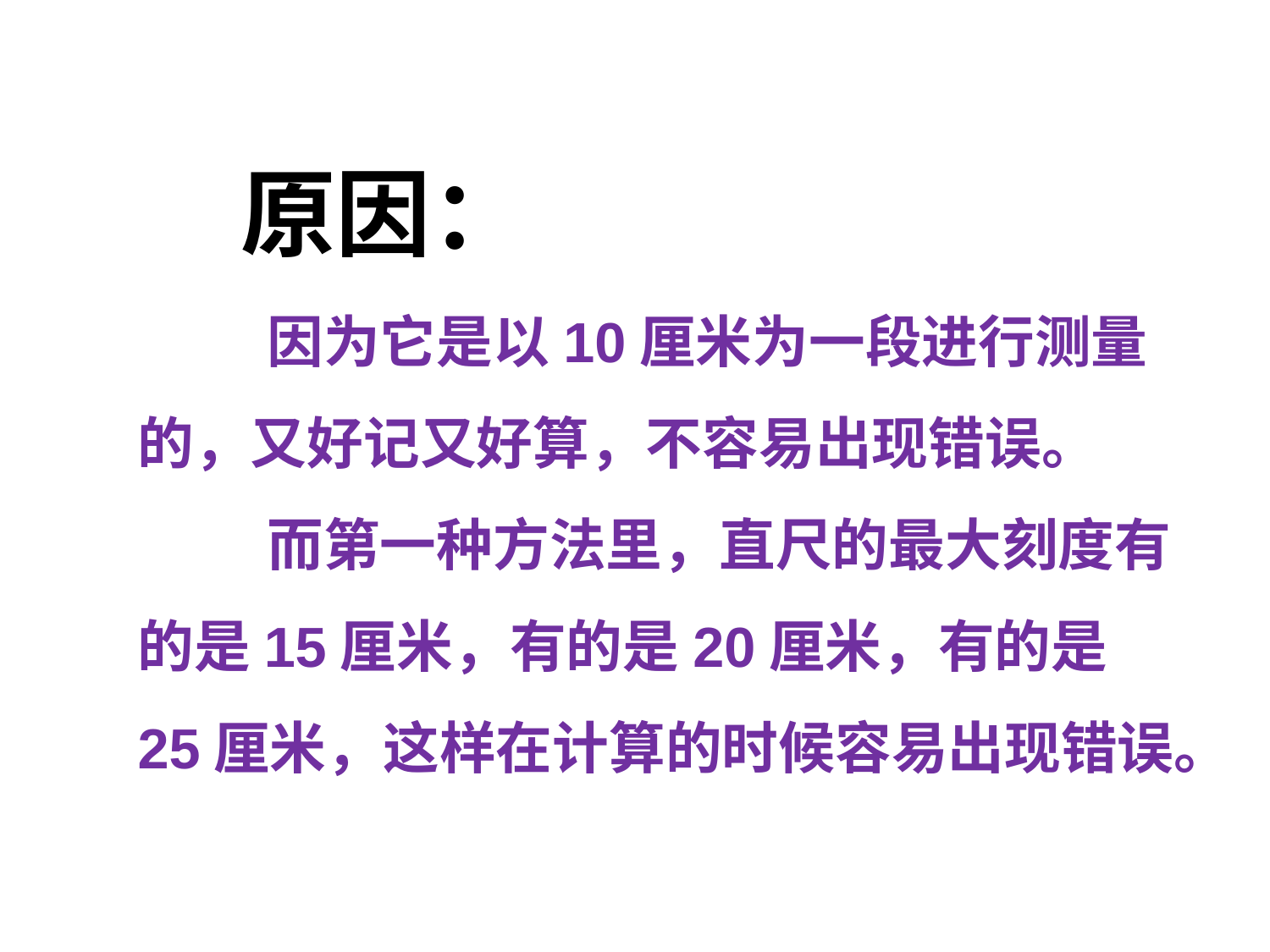

原因：
         因为它是以10厘米为一段进行测量的，又好记又好算，不容易出现错误。
         而第一种方法里，直尺的最大刻度有的是15厘米，有的是20厘米，有的是25厘米，这样在计算的时候容易出现错误。